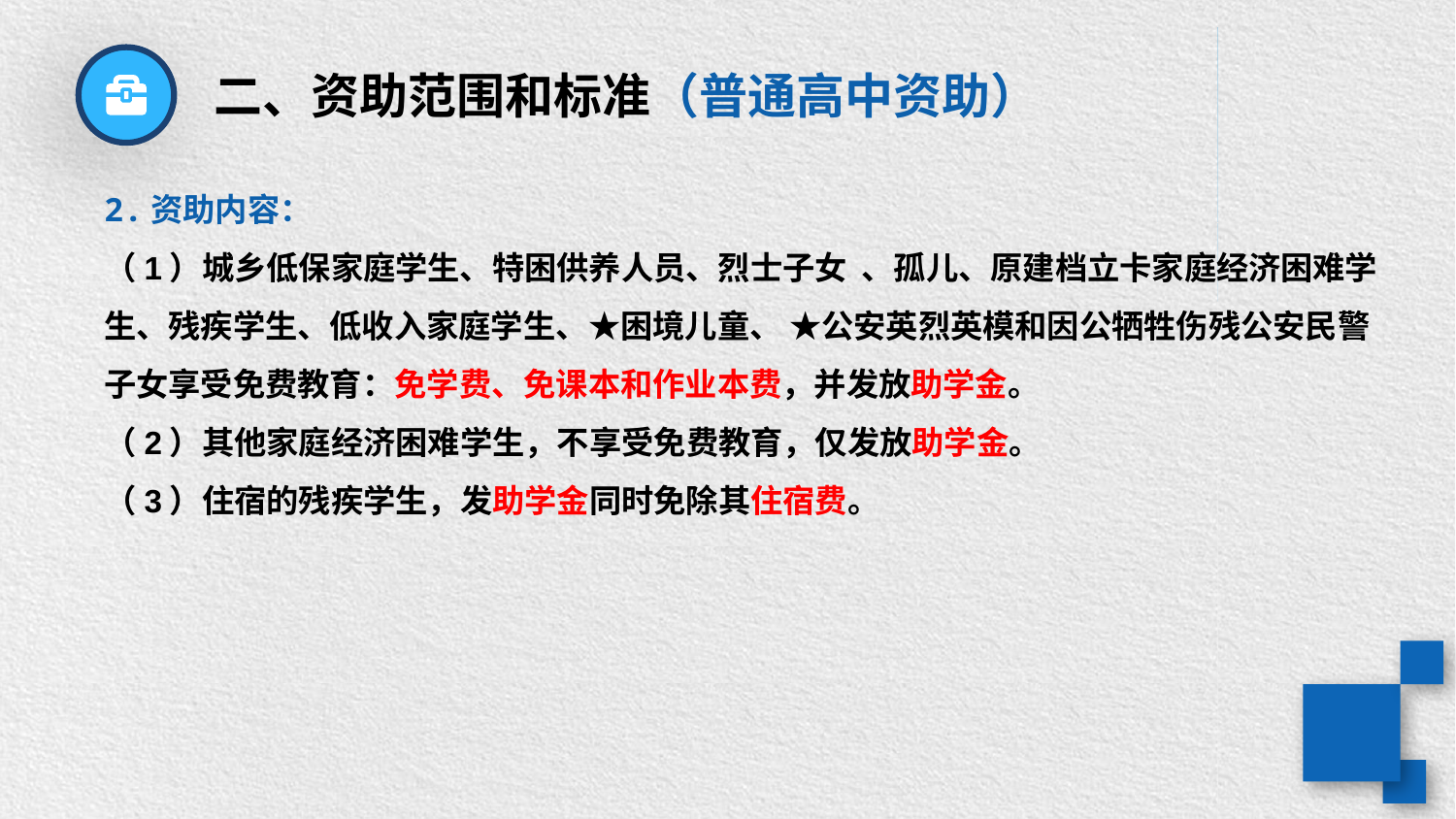

二、资助范围和标准（普通高中资助）

2.资助内容：
（1）城乡低保家庭学生、特困供养人员、烈士子女  、孤儿、原建档立卡家庭经济困难学生、残疾学生、低收入家庭学生、★困境儿童、 ★公安英烈英模和因公牺牲伤残公安民警子女享受免费教育：免学费、免课本和作业本费，并发放助学金。
（2）其他家庭经济困难学生，不享受免费教育，仅发放助学金。
（3）住宿的残疾学生，发助学金同时免除其住宿费。